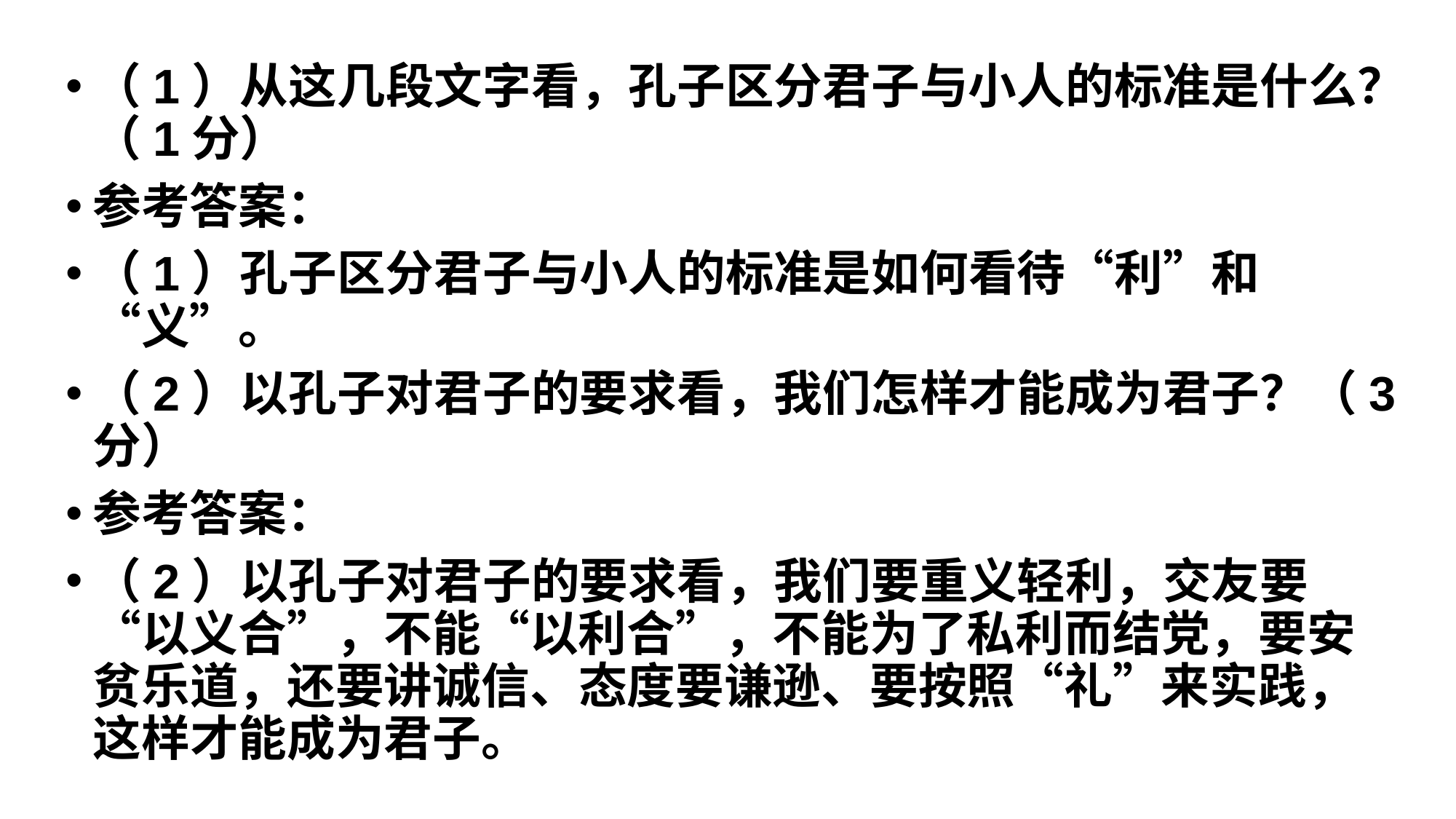

#
（1）从这几段文字看，孔子区分君子与小人的标准是什么？（1分）
参考答案：
（1）孔子区分君子与小人的标准是如何看待“利”和“义”。
（2）以孔子对君子的要求看，我们怎样才能成为君子？（3分）
参考答案：
（2）以孔子对君子的要求看，我们要重义轻利，交友要“以义合”，不能“以利合”，不能为了私利而结党，要安贫乐道，还要讲诚信、态度要谦逊、要按照“礼”来实践，这样才能成为君子。